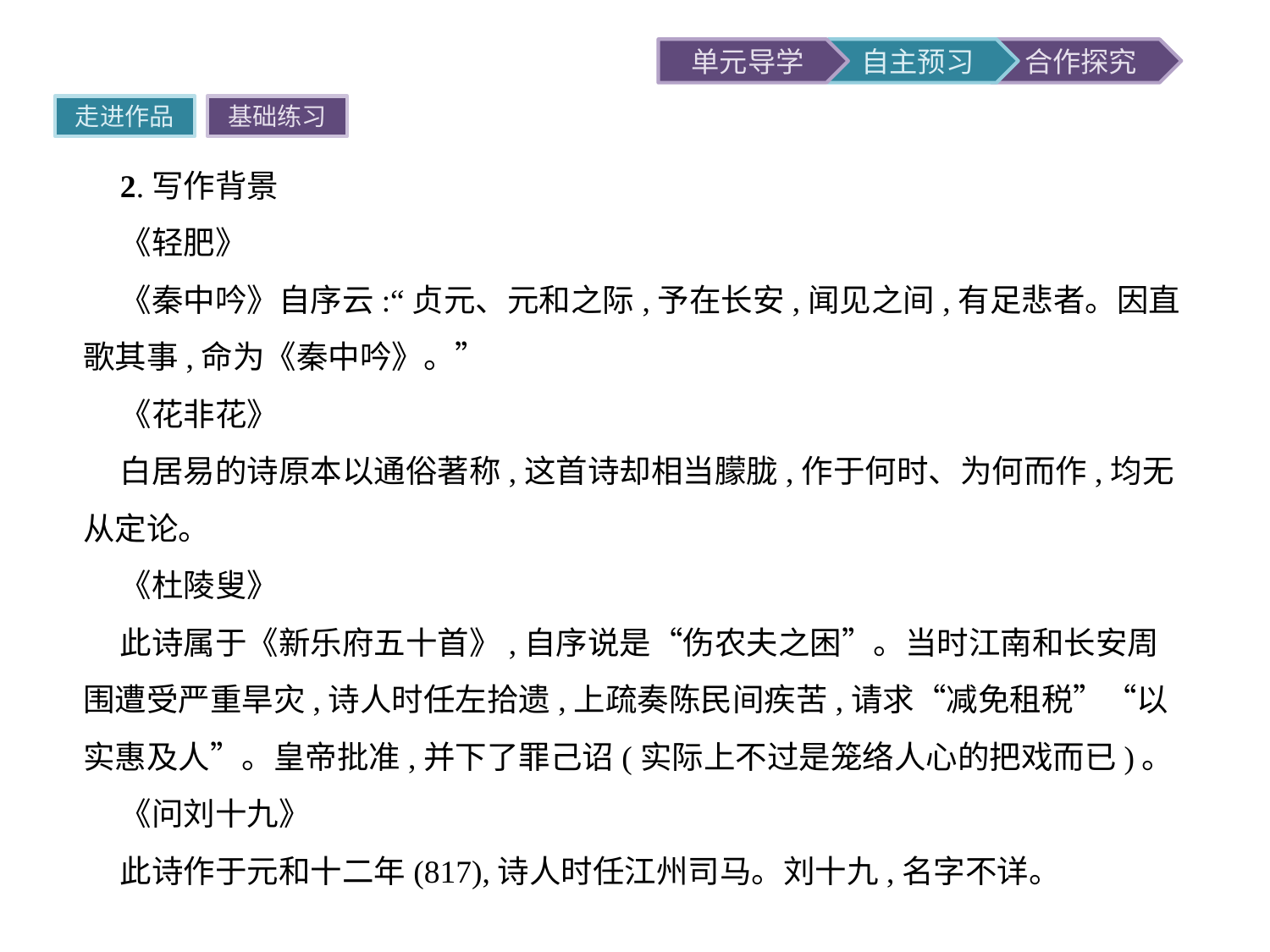

走进作品
基础练习
2.写作背景
《轻肥》
《秦中吟》自序云:“贞元、元和之际,予在长安,闻见之间,有足悲者。因直歌其事,命为《秦中吟》。”
《花非花》
白居易的诗原本以通俗著称,这首诗却相当朦胧,作于何时、为何而作,均无从定论。
《杜陵叟》
此诗属于《新乐府五十首》,自序说是“伤农夫之困”。当时江南和长安周围遭受严重旱灾,诗人时任左拾遗,上疏奏陈民间疾苦,请求“减免租税”“以实惠及人”。皇帝批准,并下了罪己诏(实际上不过是笼络人心的把戏而已)。
《问刘十九》
此诗作于元和十二年(817),诗人时任江州司马。刘十九,名字不详。